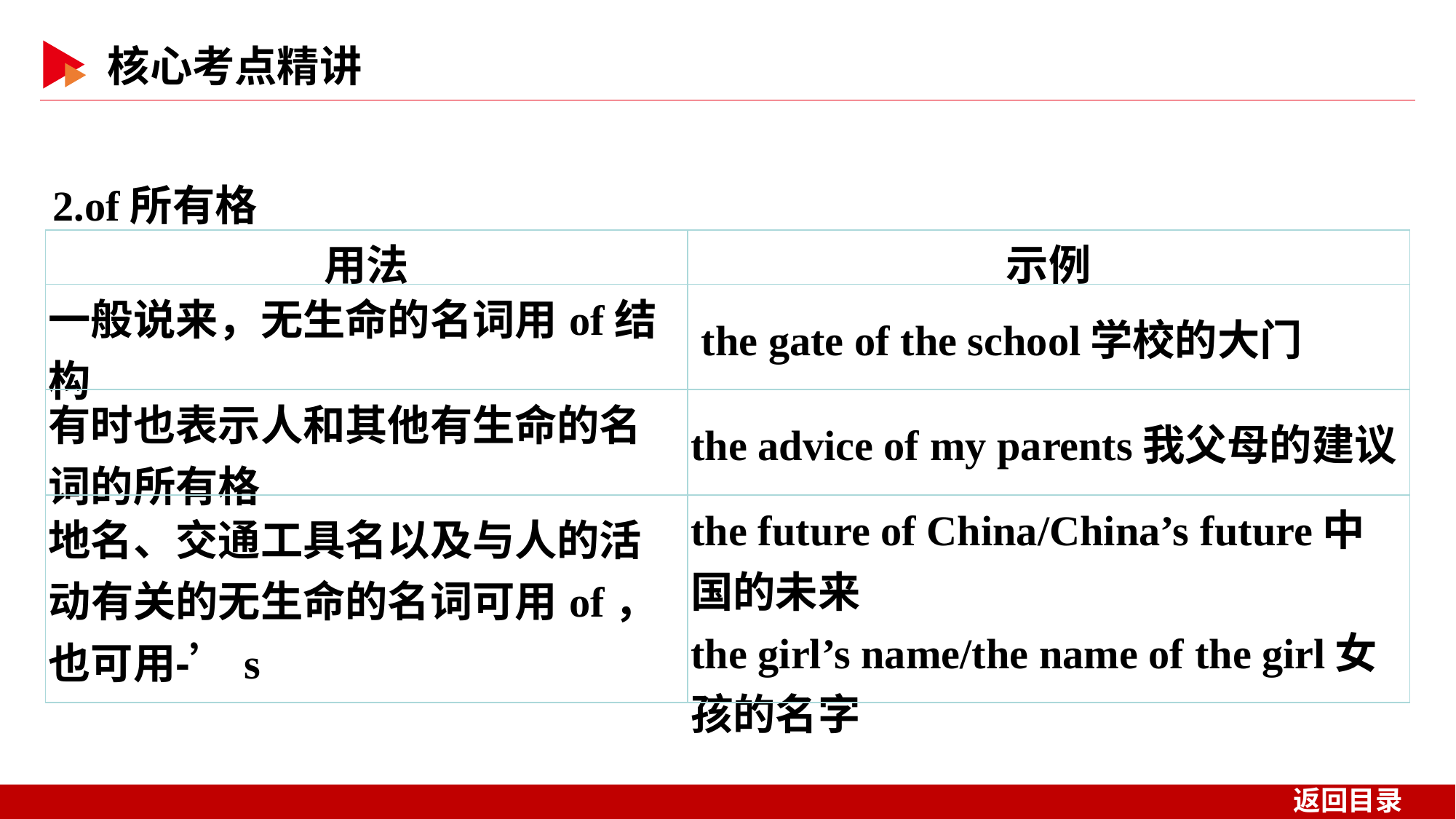

2.of所有格
| 用法 | 示例 |
| --- | --- |
| 一般说来，无生命的名词用of结构 | the gate of the school学校的大门 |
| 有时也表示人和其他有生命的名词的所有格 | the advice of my parents我父母的建议 |
| 地名、交通工具名以及与人的活动有关的无生命的名词可用of，也可用⁃’s | the future of China/China’s future中国的未来 the girl’s name/the name of the girl女孩的名字 |